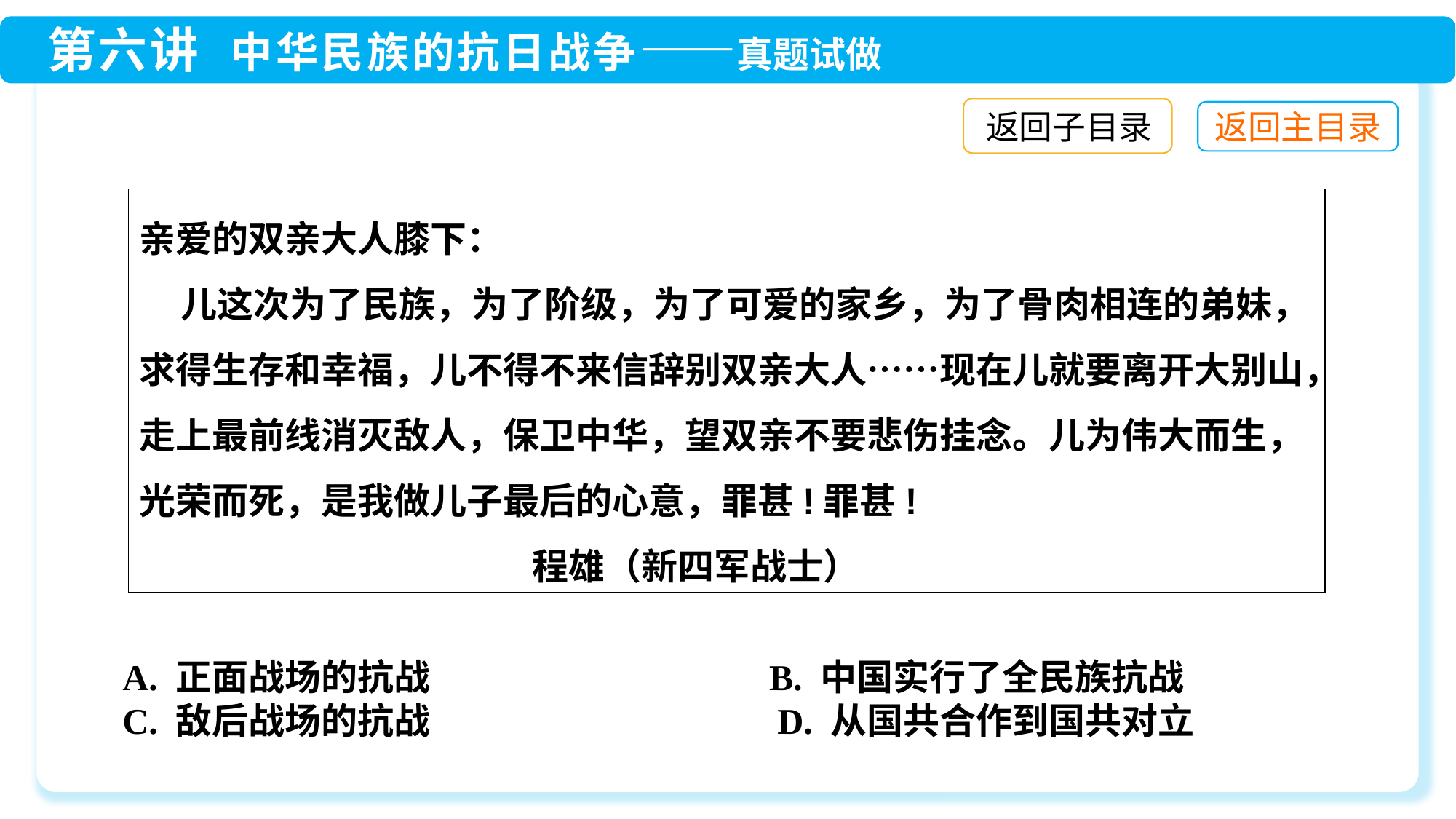

返回子目录
亲爱的双亲大人膝下：
    儿这次为了民族，为了阶级，为了可爱的家乡，为了骨肉相连的弟妹，求得生存和幸福，儿不得不来信辞别双亲大人……现在儿就要离开大别山，走上最前线消灭敌人，保卫中华，望双亲不要悲伤挂念。儿为伟大而生，光荣而死，是我做儿子最后的心意，罪甚!罪甚!
                                               程雄（新四军战士）
A. 正面战场的抗战　　　                           B. 中国实行了全民族抗战
C. 敌后战场的抗战　　　　　　　　	D. 从国共合作到国共对立